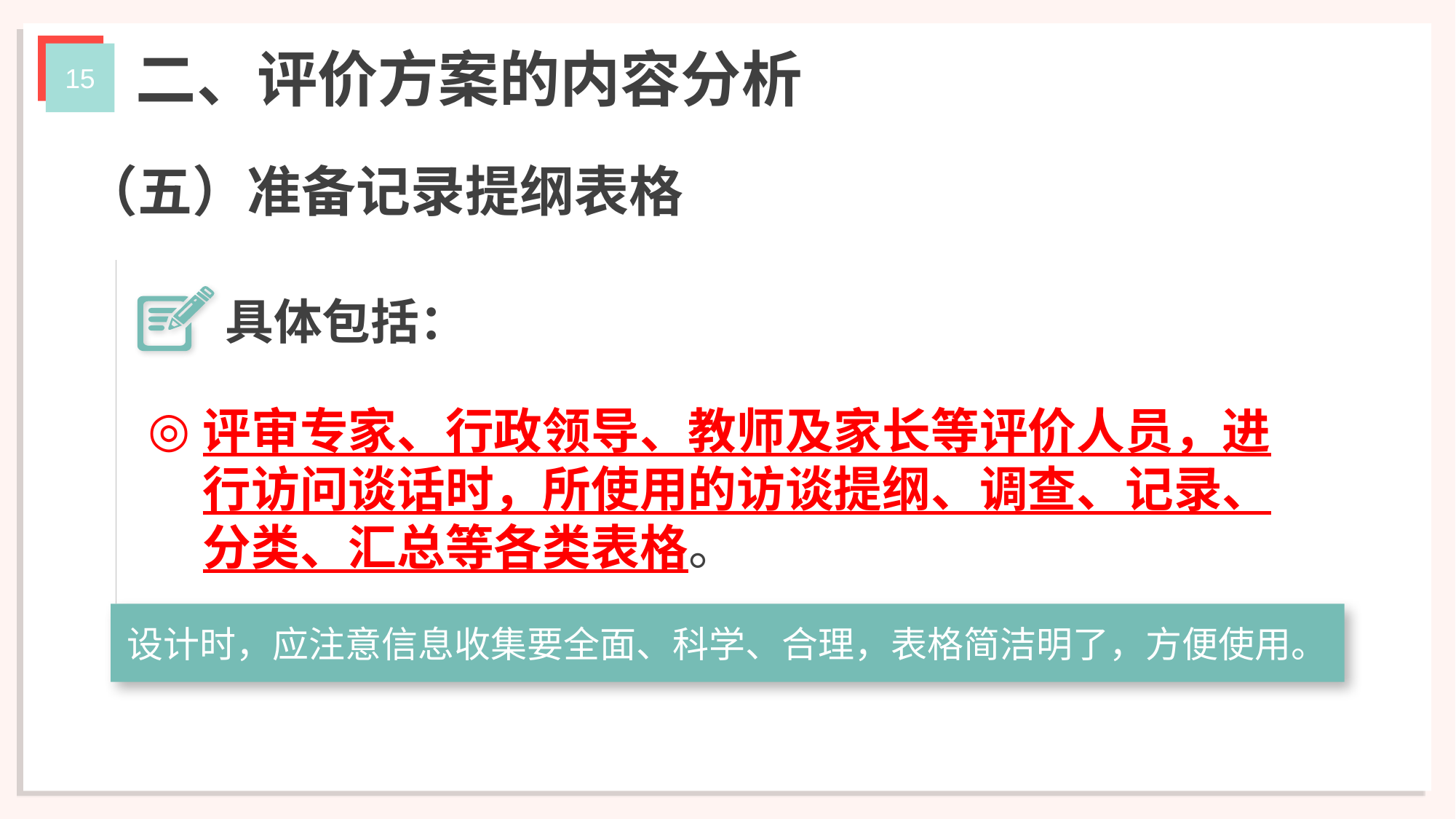

二、评价方案的内容分析
（五）准备记录提纲表格

具体包括：
评审专家、行政领导、教师及家长等评价人员，进行访问谈话时，所使用的访谈提纲、调查、记录、分类、汇总等各类表格。
设计时，应注意信息收集要全面、科学、合理，表格简洁明了，方便使用。